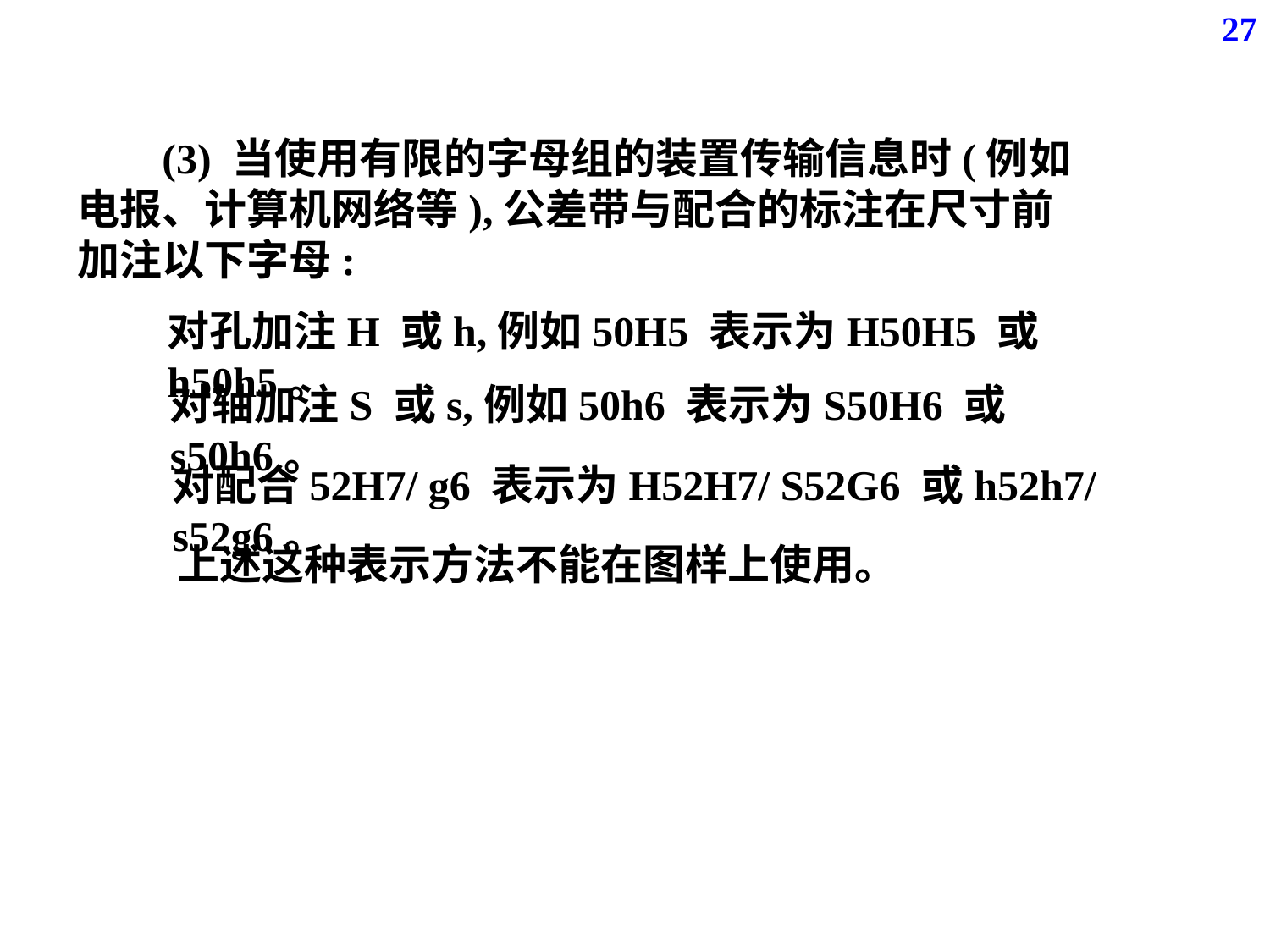

27
        (3) 当使用有限的字母组的装置传输信息时(例如电报、计算机网络等),公差带与配合的标注在尺寸前加注以下字母:
对孔加注H 或h,例如50H5 表示为H50H5 或h50h5。
对轴加注S 或s,例如50h6 表示为S50H6 或s50h6。
对配合52H7/ g6 表示为H52H7/ S52G6 或h52h7/ s52g6。
上述这种表示方法不能在图样上使用。